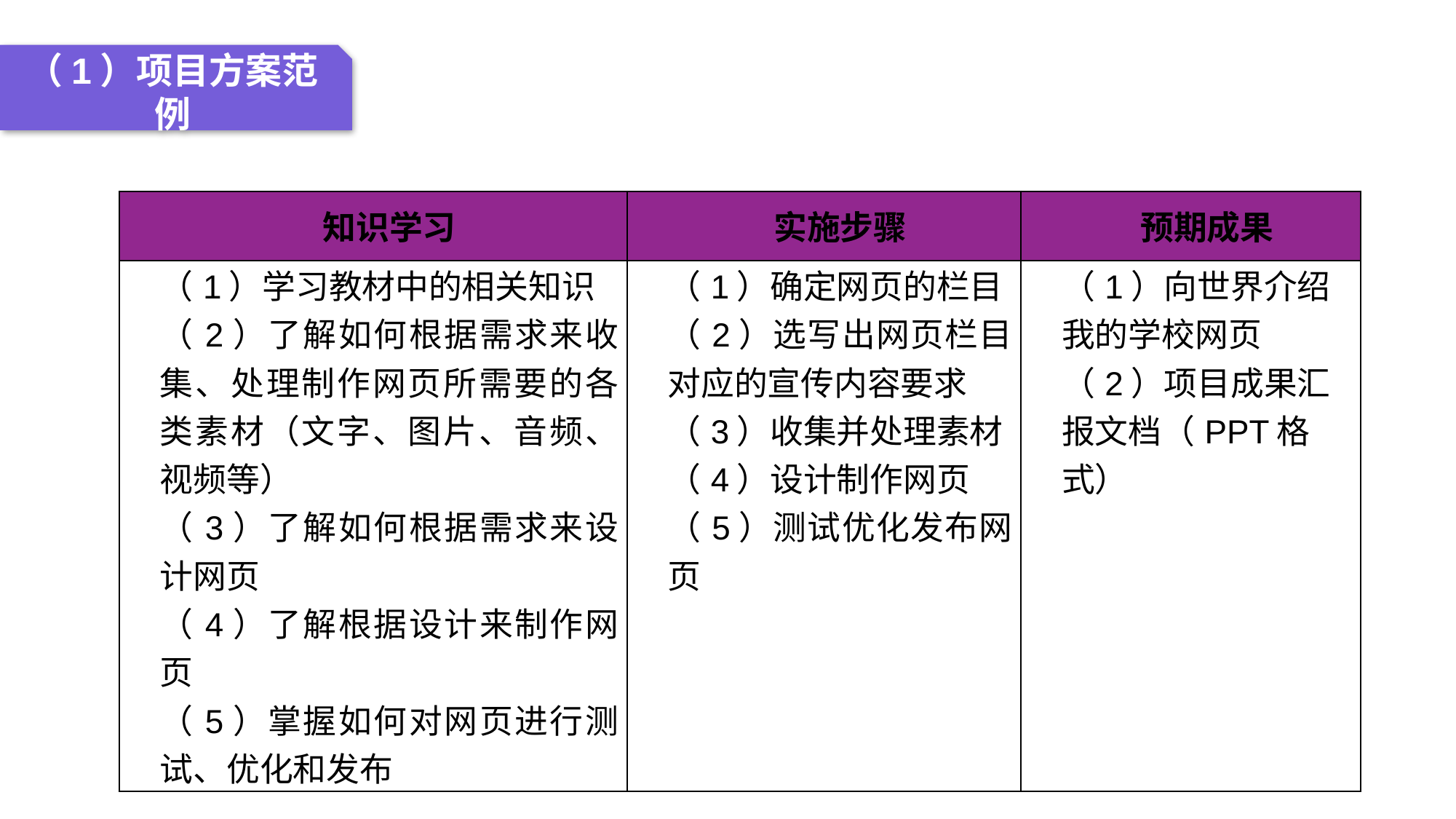

04 名词解释
01 准备过程
02 整体结构
03 重点说明
（1）项目方案范例
| 知识学习 | 实施步骤 | 预期成果 |
| --- | --- | --- |
| （1）学习教材中的相关知识 （2）了解如何根据需求来收集、处理制作网页所需要的各类素材（文字、图片、音频、视频等） （3）了解如何根据需求来设计网页 （4）了解根据设计来制作网页 （5）掌握如何对网页进行测试、优化和发布 | （1）确定网页的栏目 （2）选写出网页栏目对应的宣传内容要求 （3）收集并处理素材 （4）设计制作网页 （5）测试优化发布网页 | （1）向世界介绍我的学校网页 （2）项目成果汇报文档（PPT格式） |